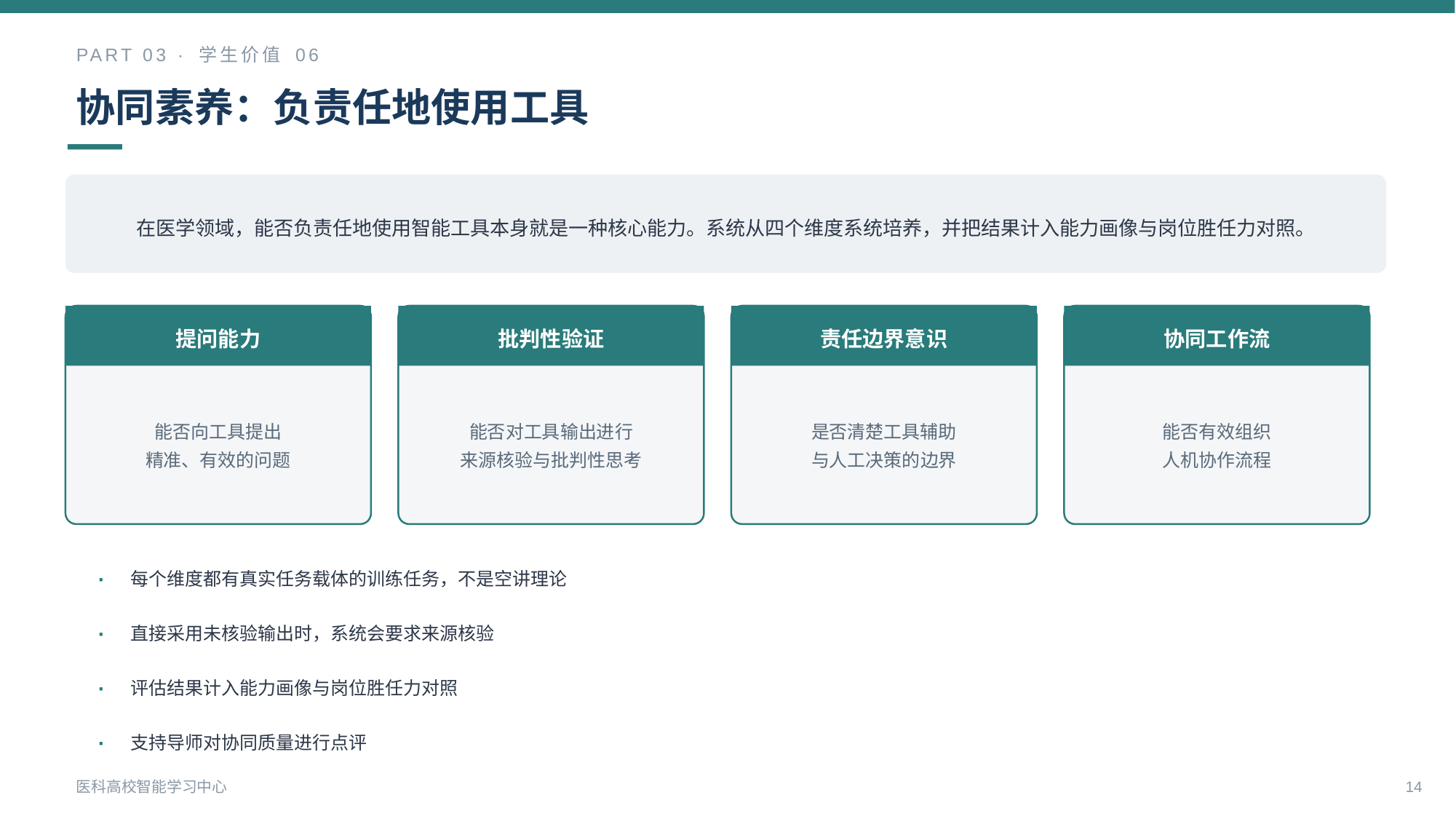

PART 03 · 学生价值 06
协同素养：负责任地使用工具

在医学领域，能否负责任地使用智能工具本身就是一种核心能力。系统从四个维度系统培养，并把结果计入能力画像与岗位胜任力对照。

提问能力
批判性验证
责任边界意识
协同工作流
能否向工具提出
精准、有效的问题
能否对工具输出进行
来源核验与批判性思考
是否清楚工具辅助
与人工决策的边界
能否有效组织
人机协作流程
·
每个维度都有真实任务载体的训练任务，不是空讲理论
·
直接采用未核验输出时，系统会要求来源核验
·
评估结果计入能力画像与岗位胜任力对照
·
支持导师对协同质量进行点评
医科高校智能学习中心
14